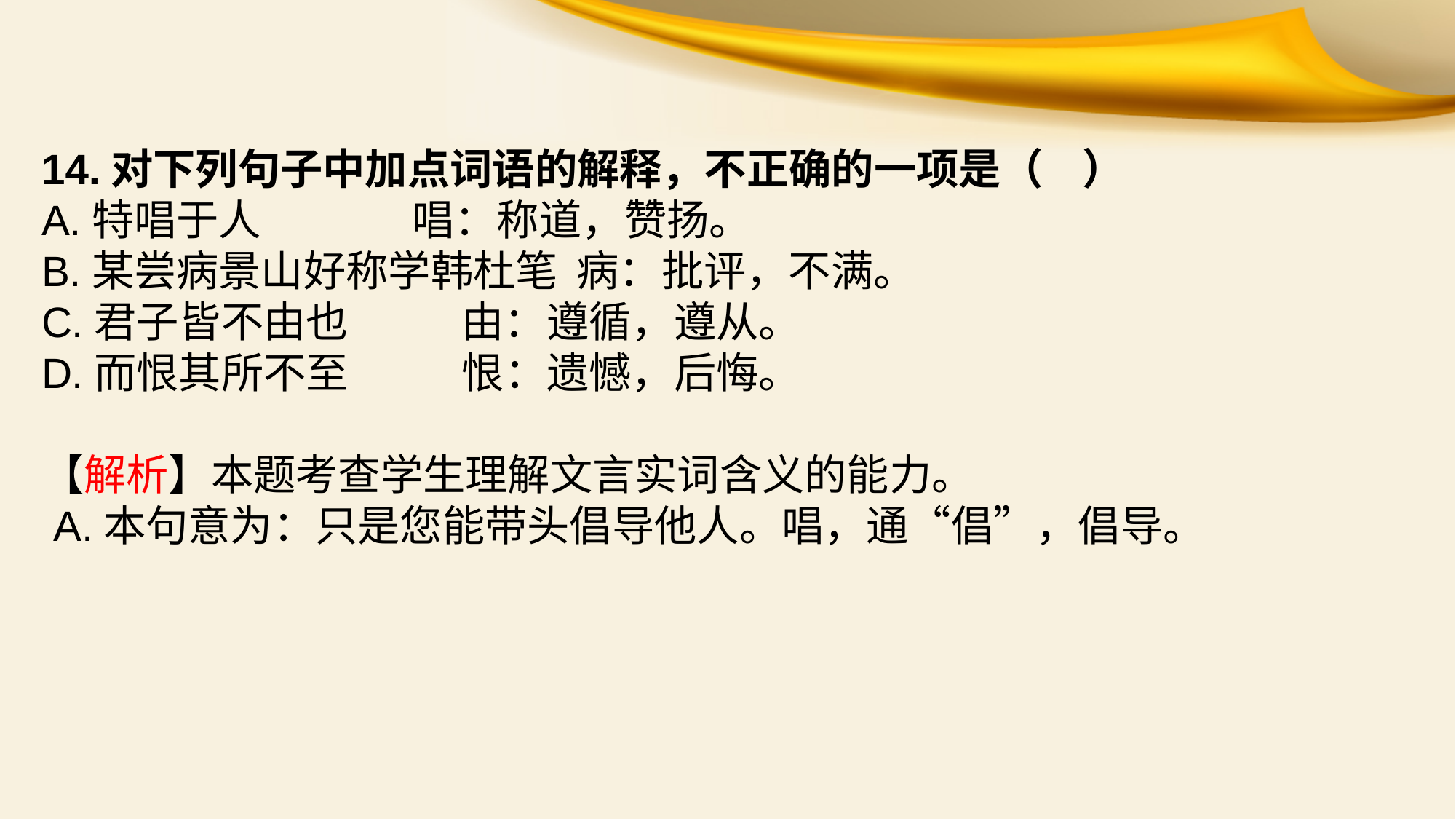

14.对下列句子中加点词语的解释，不正确的一项是（    ）
A.特唱于人                唱：称道，赞扬。
B.某尝病景山好称学韩杜笔  病：批评，不满。
C.君子皆不由也            由：遵循，遵从。
D.而恨其所不至            恨：遗憾，后悔。

【解析】本题考查学生理解文言实词含义的能力。
 A.本句意为：只是您能带头倡导他人。唱，通“倡”，倡导。